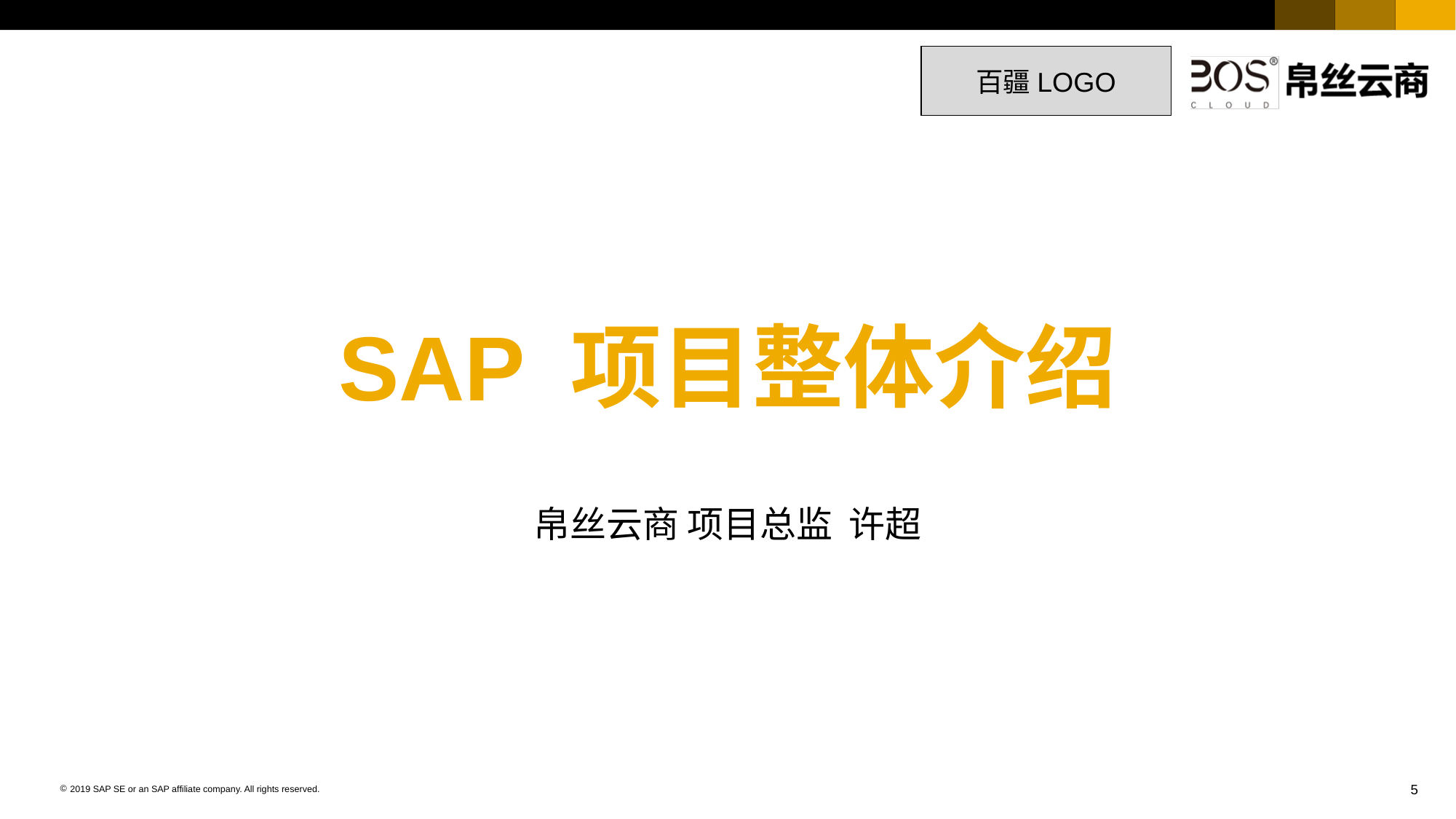

5
百疆LOGO
# SAP 项目整体介绍

帛丝云商 项目总监  许超